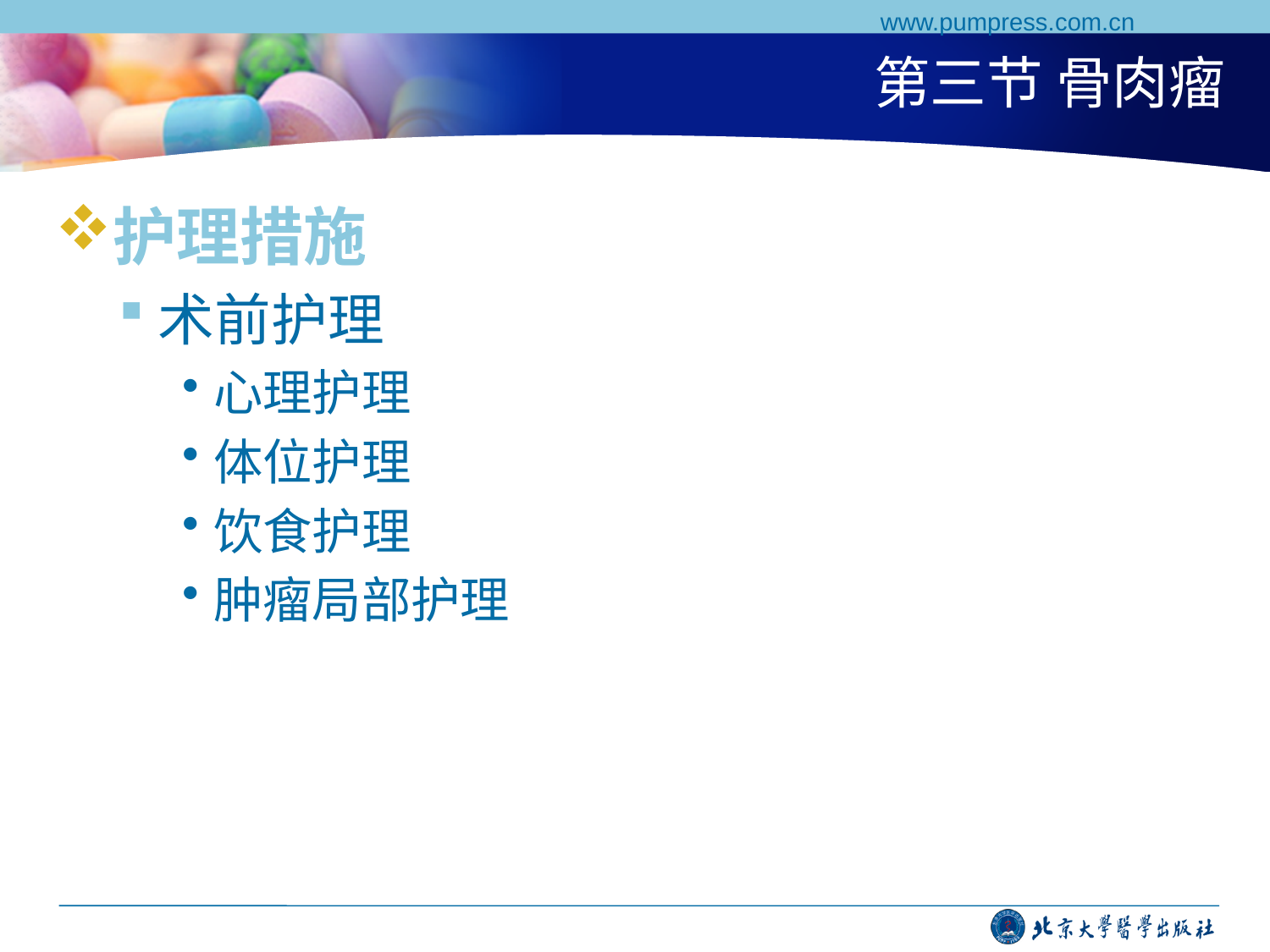

www.pumpress.com.cn
# 第三节 骨肉瘤
护理措施
术前护理
心理护理
体位护理
饮食护理
肿瘤局部护理